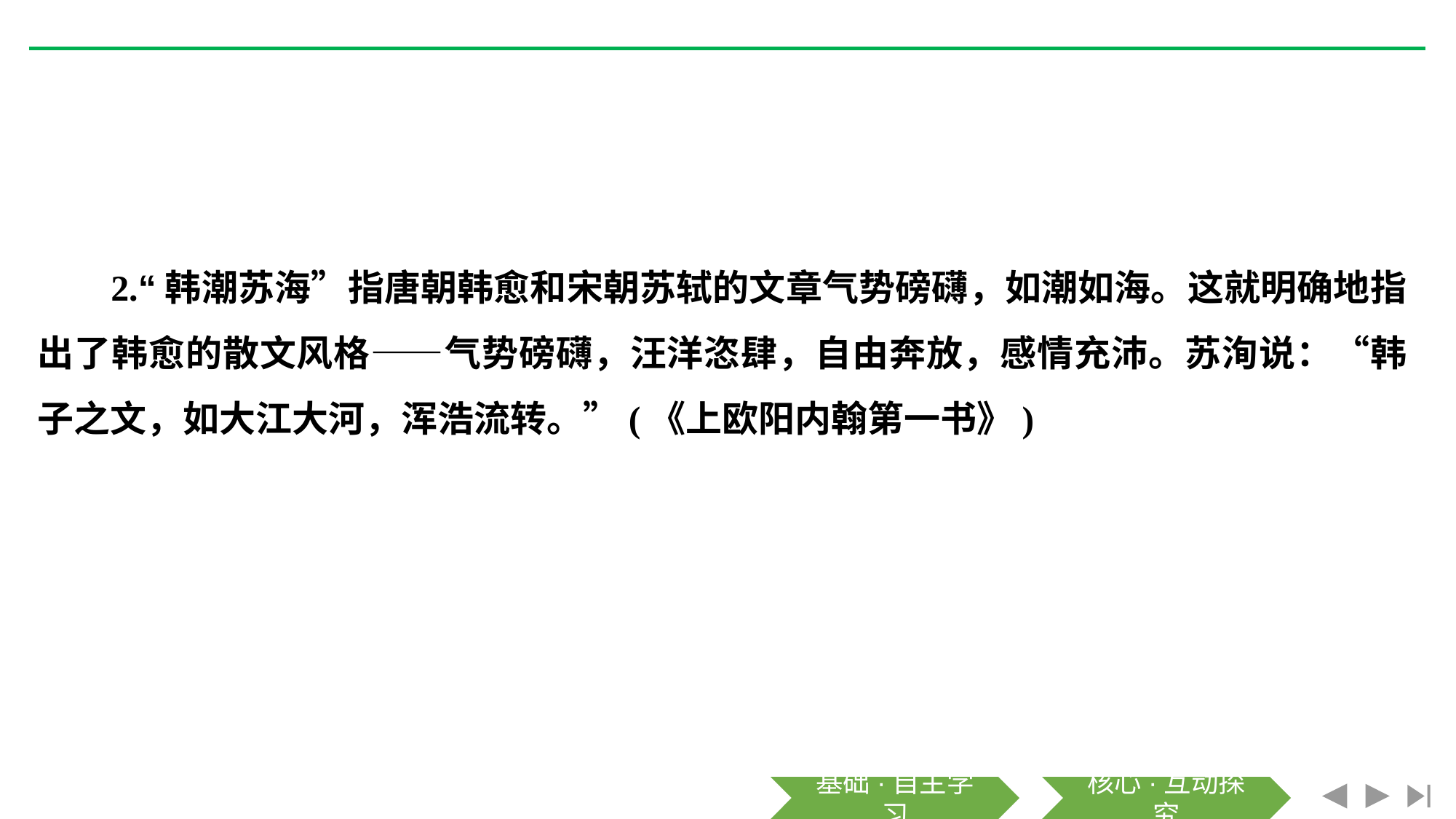

2.“韩潮苏海”指唐朝韩愈和宋朝苏轼的文章气势磅礴，如潮如海。这就明确地指出了韩愈的散文风格——气势磅礴，汪洋恣肆，自由奔放，感情充沛。苏洵说：“韩子之文，如大江大河，浑浩流转。”(《上欧阳内翰第一书》)